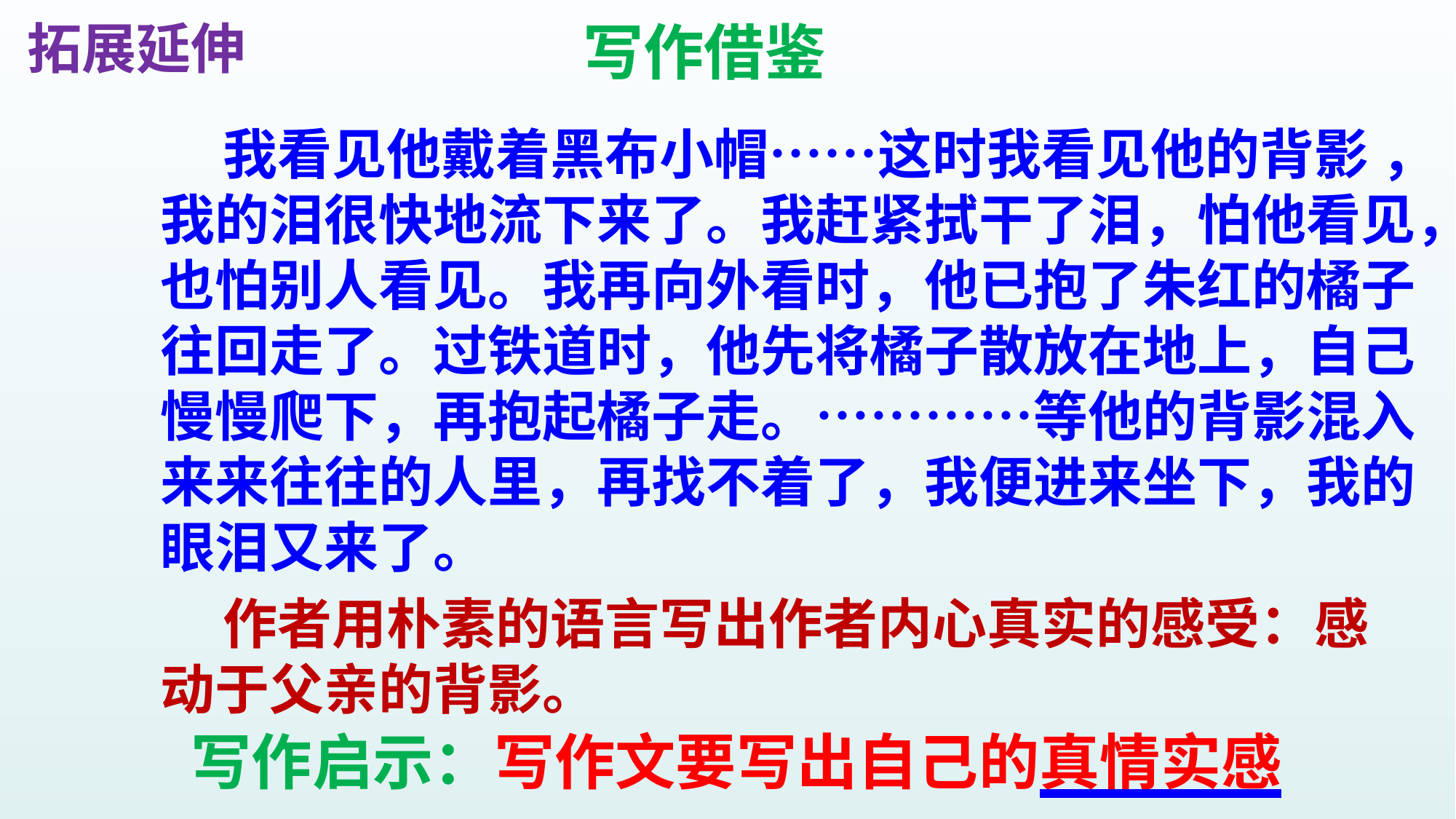

拓展延伸
写作借鉴
    我看见他戴着黑布小帽……这时我看见他的背影 ，我的泪很快地流下来了。我赶紧拭干了泪，怕他看见，也怕别人看见。我再向外看时，他已抱了朱红的橘子往回走了。过铁道时，他先将橘子散放在地上，自己慢慢爬下，再抱起橘子走。…………等他的背影混入来来往往的人里，再找不着了，我便进来坐下，我的眼泪又来了。
    作者用朴素的语言写出作者内心真实的感受：感动于父亲的背影。

写作启示：写作文要写出自己的真情实感